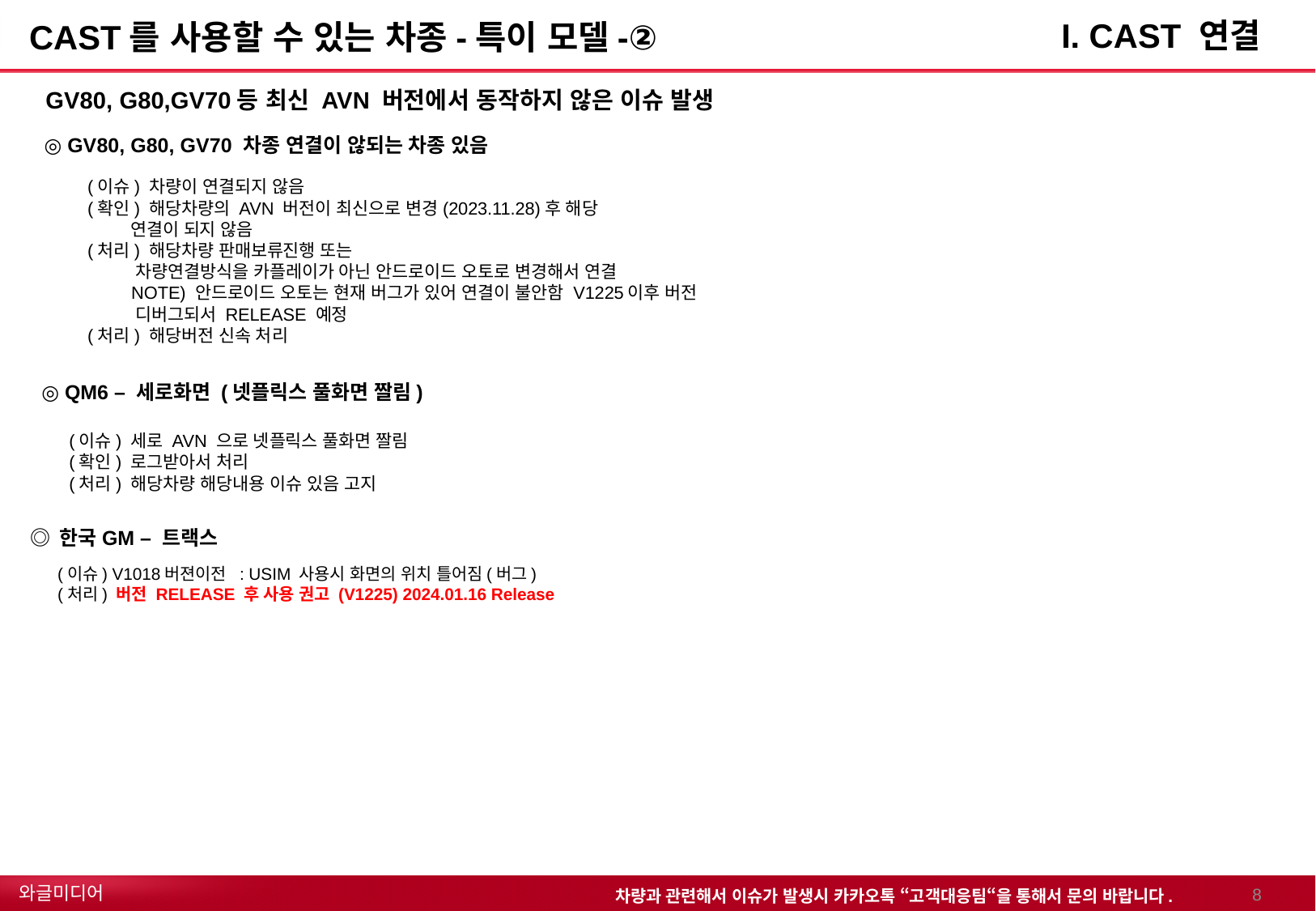

I. CAST 연결
# CAST를 사용할 수 있는 차종-특이 모델-②

GV80, G80,GV70등 최신 AVN 버전에서 동작하지 않은 이슈 발생
◎ GV80, G80, GV70 차종 연결이 않되는 차종 있음
(이슈) 차량이 연결되지 않음
(확인) 해당차량의 AVN 버전이 최신으로 변경(2023.11.28)후 해당
        연결이 되지 않음
(처리) 해당차량 판매보류진행 또는
         차량연결방식을 카플레이가 아닌 안드로이드 오토로 변경해서 연결
         NOTE) 안드로이드 오토는 현재 버그가 있어 연결이 불안함 V1225이후 버전
         디버그되서 RELEASE 예정
(처리) 해당버전 신속 처리
◎ QM6 – 세로화면 (넷플릭스 풀화면 짤림)
(이슈) 세로 AVN 으로 넷플릭스 풀화면 짤림
(확인) 로그받아서 처리
(처리) 해당차량 해당내용 이슈 있음 고지

◎ 한국GM – 트랙스
(이슈) V1018버젼이전  : USIM 사용시 화면의 위치 틀어짐(버그)
(처리) 버전 RELEASE 후 사용 권고 (V1225) 2024.01.16 Release

8
차량과 관련해서 이슈가 발생시 카카오톡 “고객대응팀“을 통해서 문의 바랍니다.